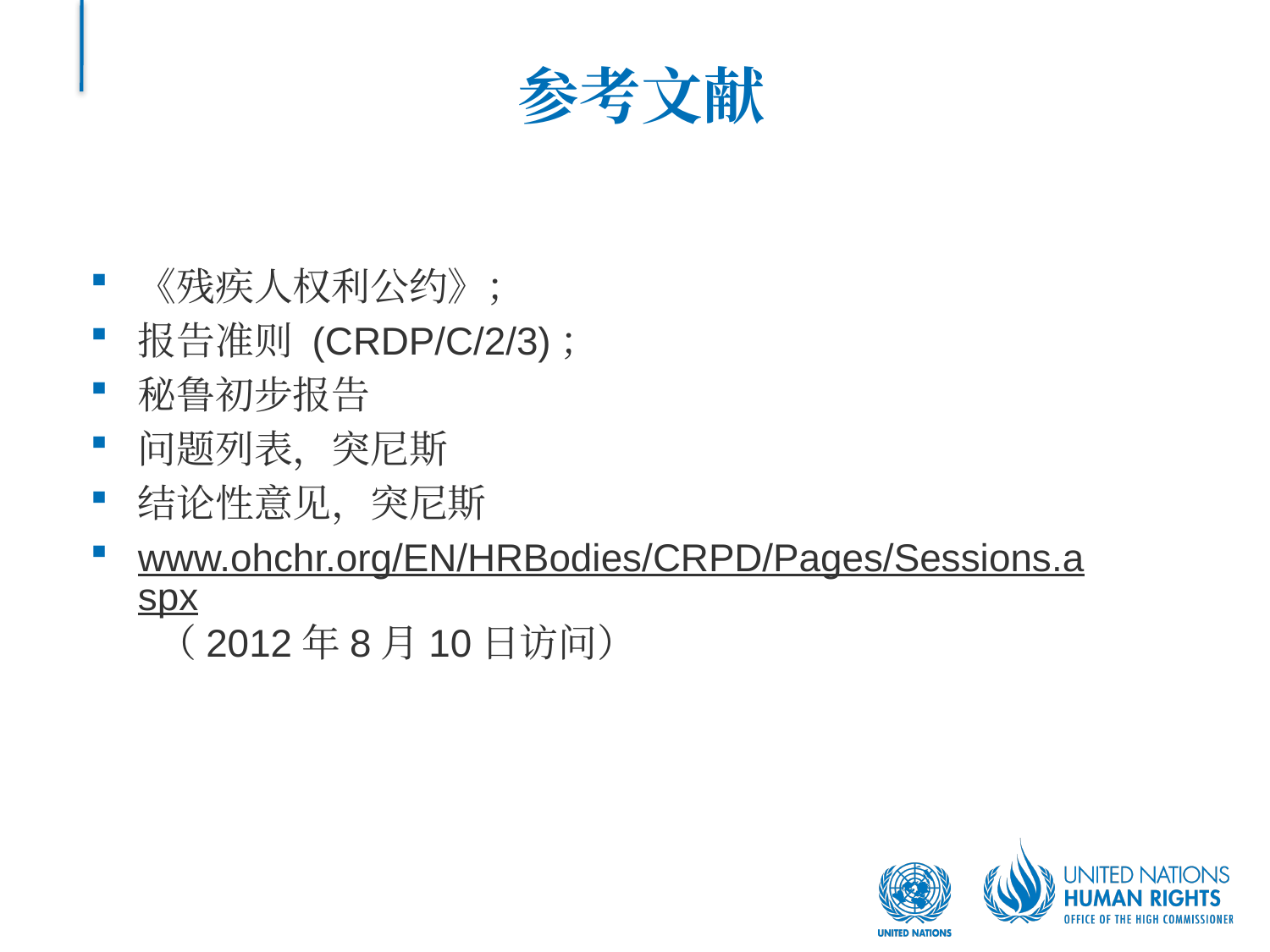

# 参考文献
《残疾人权利公约》；
报告准则 (CRDP/C/2/3)；
秘鲁初步报告
问题列表，突尼斯
结论性意见，突尼斯
www.ohchr.org/EN/HRBodies/CRPD/Pages/Sessions.aspx （2012年8月10日访问）